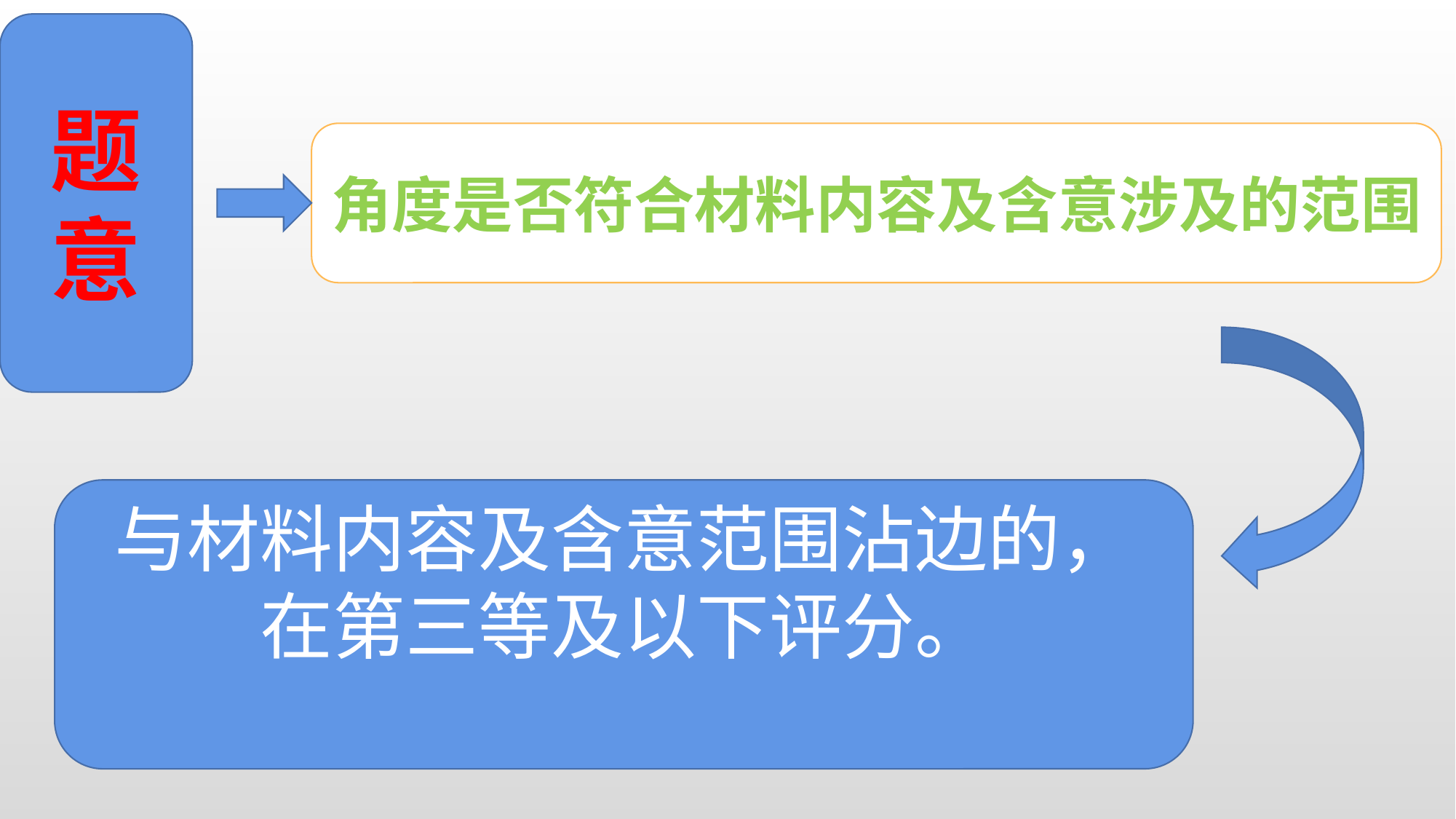

题意
角度是否符合材料内容及含意涉及的范围

与材料内容及含意范围沾边的，在第三等及以下评分。